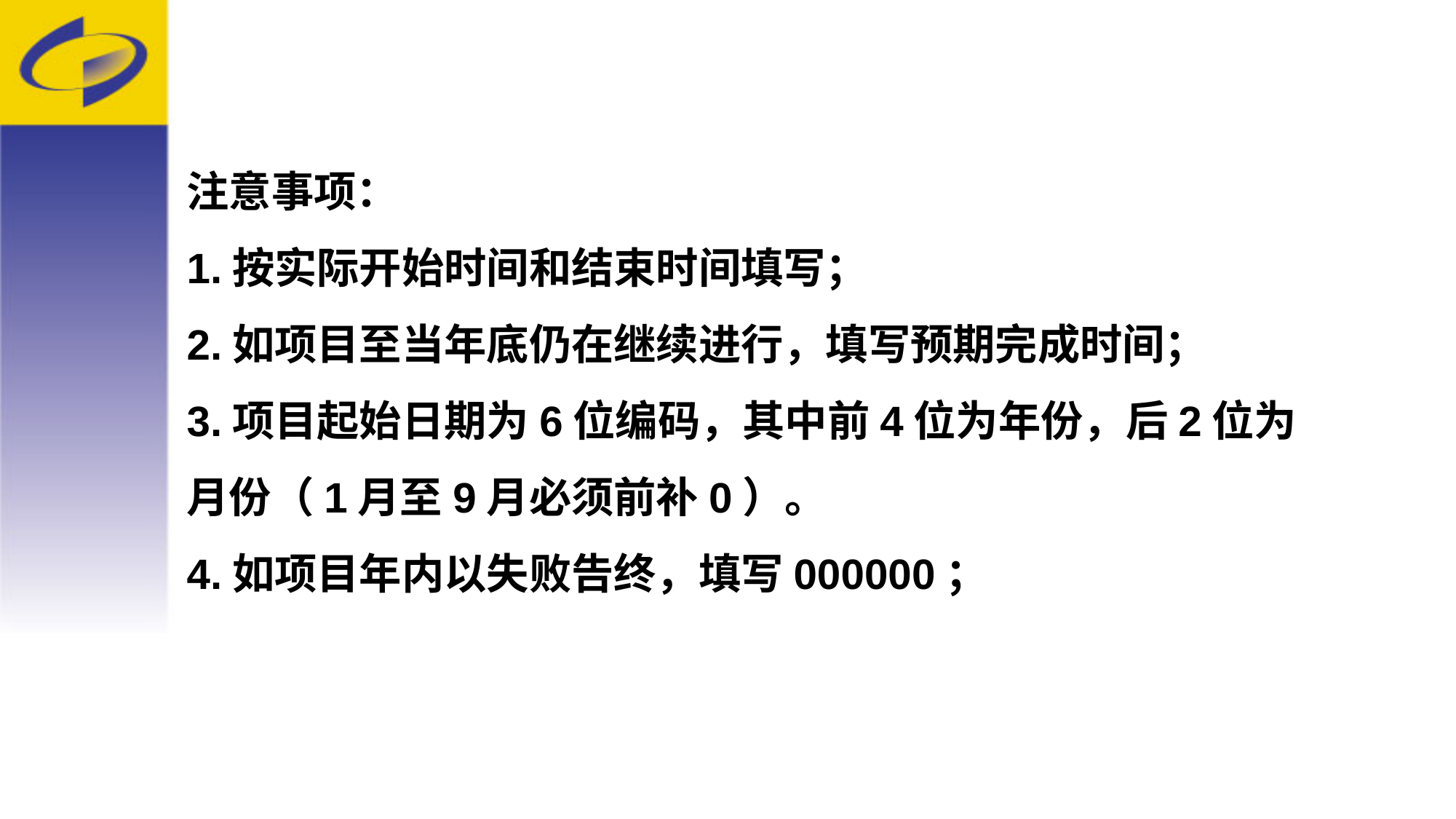

注意事项：
1.按实际开始时间和结束时间填写；
2.如项目至当年底仍在继续进行，填写预期完成时间；
3.项目起始日期为6位编码，其中前4位为年份，后2位为月份（1月至9月必须前补0）。
4.如项目年内以失败告终，填写000000；